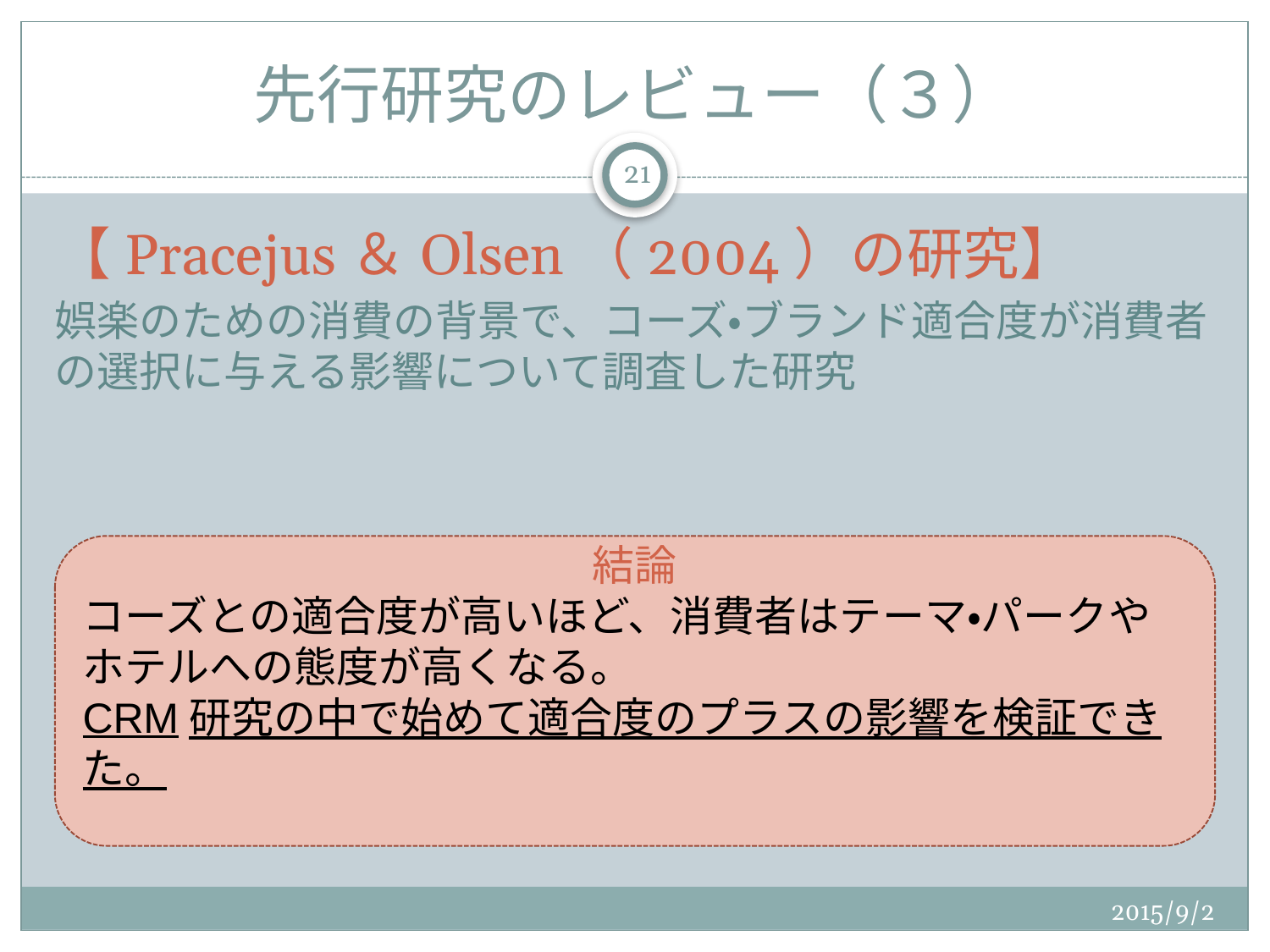

# 先行研究のレビュー（３）
21
【Pracejus＆Olsen（2004）の研究】
娯楽のための消費の背景で、コーズ・ブランド適合度が消費者の選択に与える影響について調査した研究
結論
コーズとの適合度が高いほど、消費者はテーマ・パークやホテルへの態度が高くなる。
CRM研究の中で始めて適合度のプラスの影響を検証できた。

2015/9/2